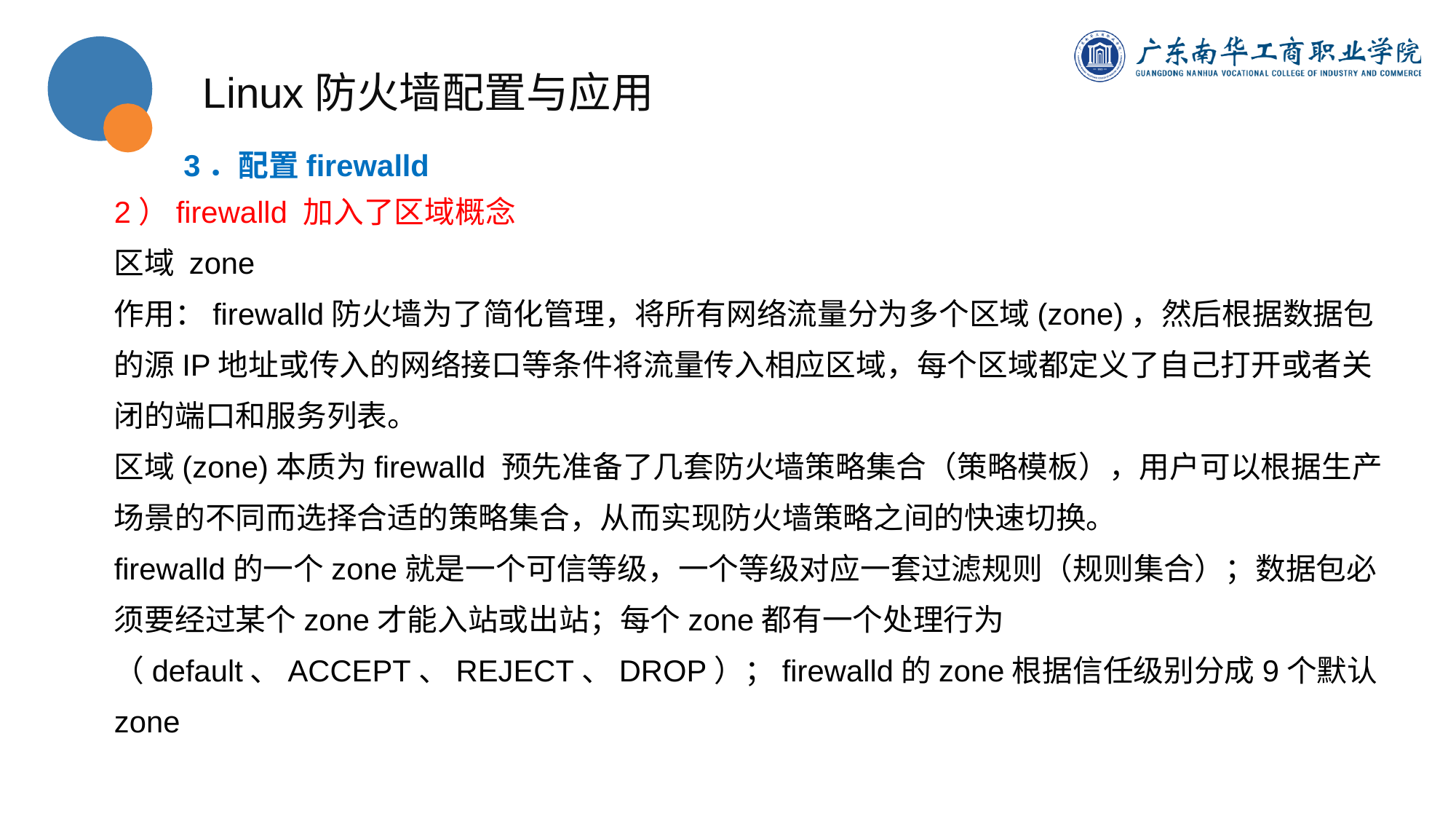

Linux防火墙配置与应用

3．配置firewalld
2）firewalld 加入了区域概念
区域 zone
作用：firewalld防火墙为了简化管理，将所有网络流量分为多个区域(zone)，然后根据数据包的源IP地址或传入的网络接口等条件将流量传入相应区域，每个区域都定义了自己打开或者关闭的端口和服务列表。
区域(zone)本质为firewalld 预先准备了几套防火墙策略集合（策略模板），用户可以根据生产场景的不同而选择合适的策略集合，从而实现防火墙策略之间的快速切换。
firewalld的一个zone就是一个可信等级，一个等级对应一套过滤规则（规则集合）；数据包必须要经过某个zone才能入站或出站；每个zone都有一个处理行为（default、ACCEPT、REJECT、DROP）；firewalld的zone根据信任级别分成9个默认zone